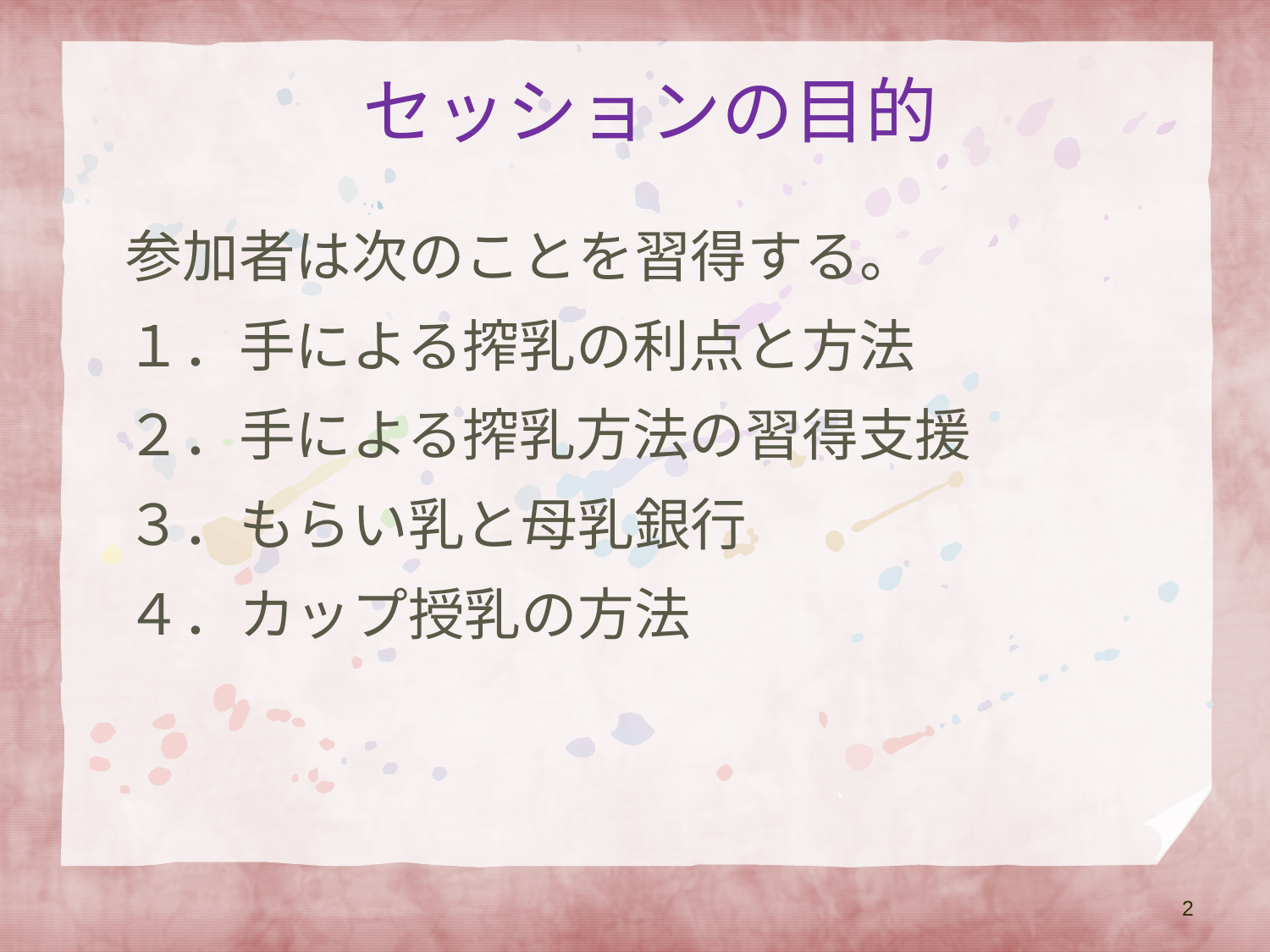

# セッションの目的
参加者は次のことを習得する。
１．手による搾乳の利点と方法
２．手による搾乳方法の習得支援
３．もらい乳と母乳銀行
４．カップ授乳の方法

2